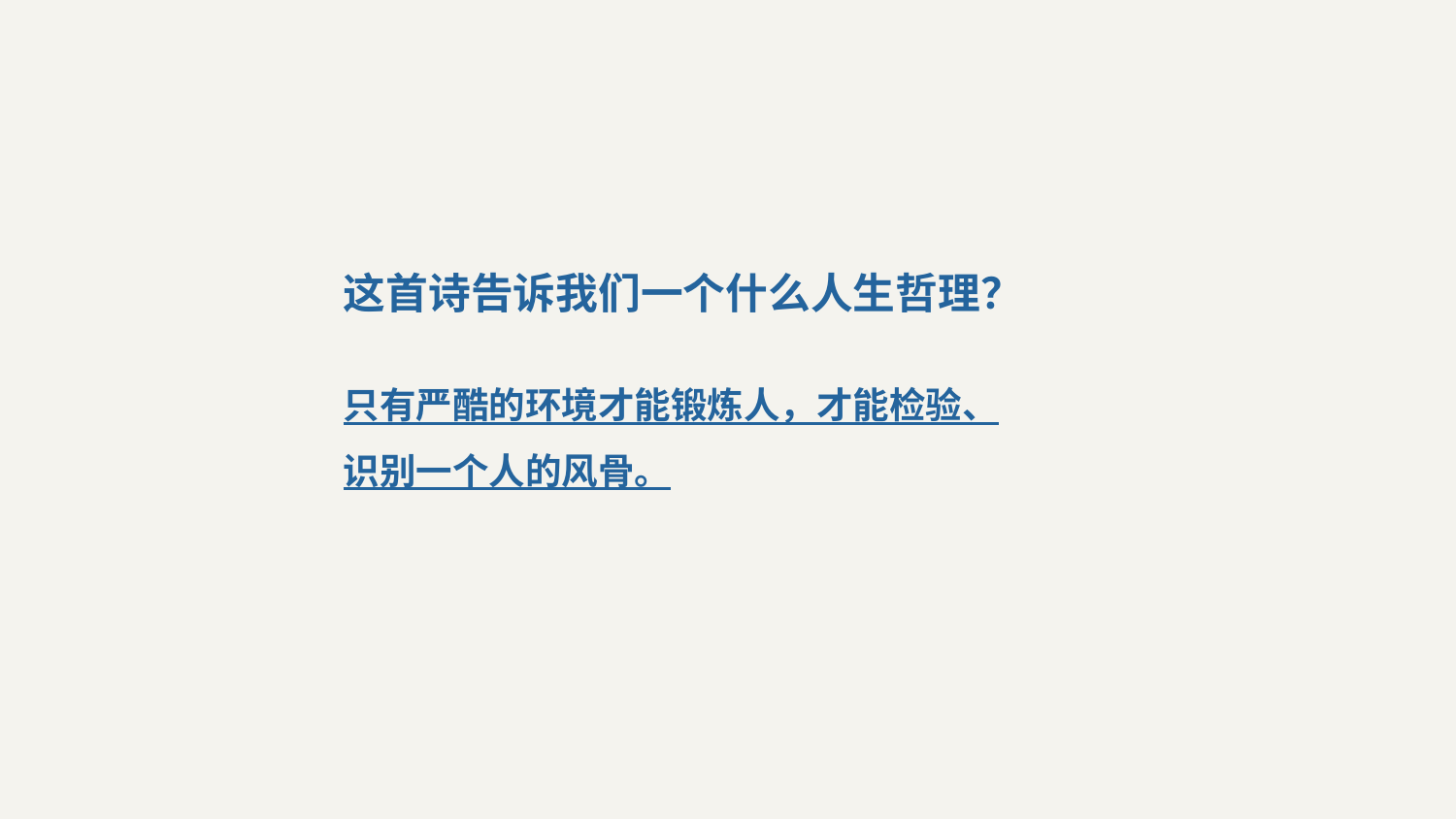

这首诗告诉我们一个什么人生哲理？
只有严酷的环境才能锻炼人，才能检验、识别一个人的风骨。